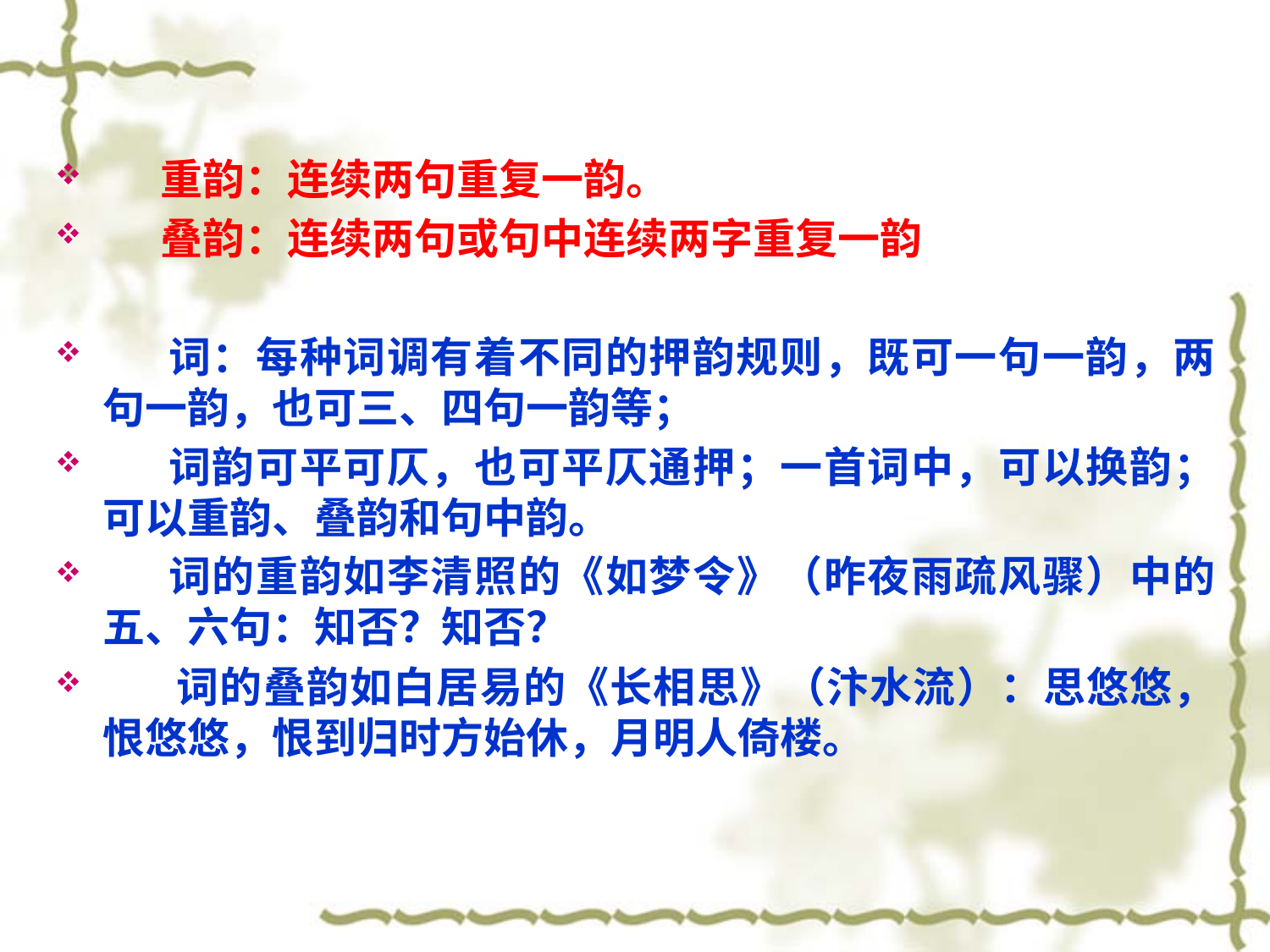

#
     重韵：连续两句重复一韵。
     叠韵：连续两句或句中连续两字重复一韵

     词：每种词调有着不同的押韵规则，既可一句一韵，两句一韵，也可三、四句一韵等；
     词韵可平可仄，也可平仄通押；一首词中，可以换韵；可以重韵、叠韵和句中韵。
     词的重韵如李清照的《如梦令》（昨夜雨疏风骤）中的五、六句：知否？知否？
      词的叠韵如白居易的《长相思》（汴水流）：思悠悠，恨悠悠，恨到归时方始休，月明人倚楼。